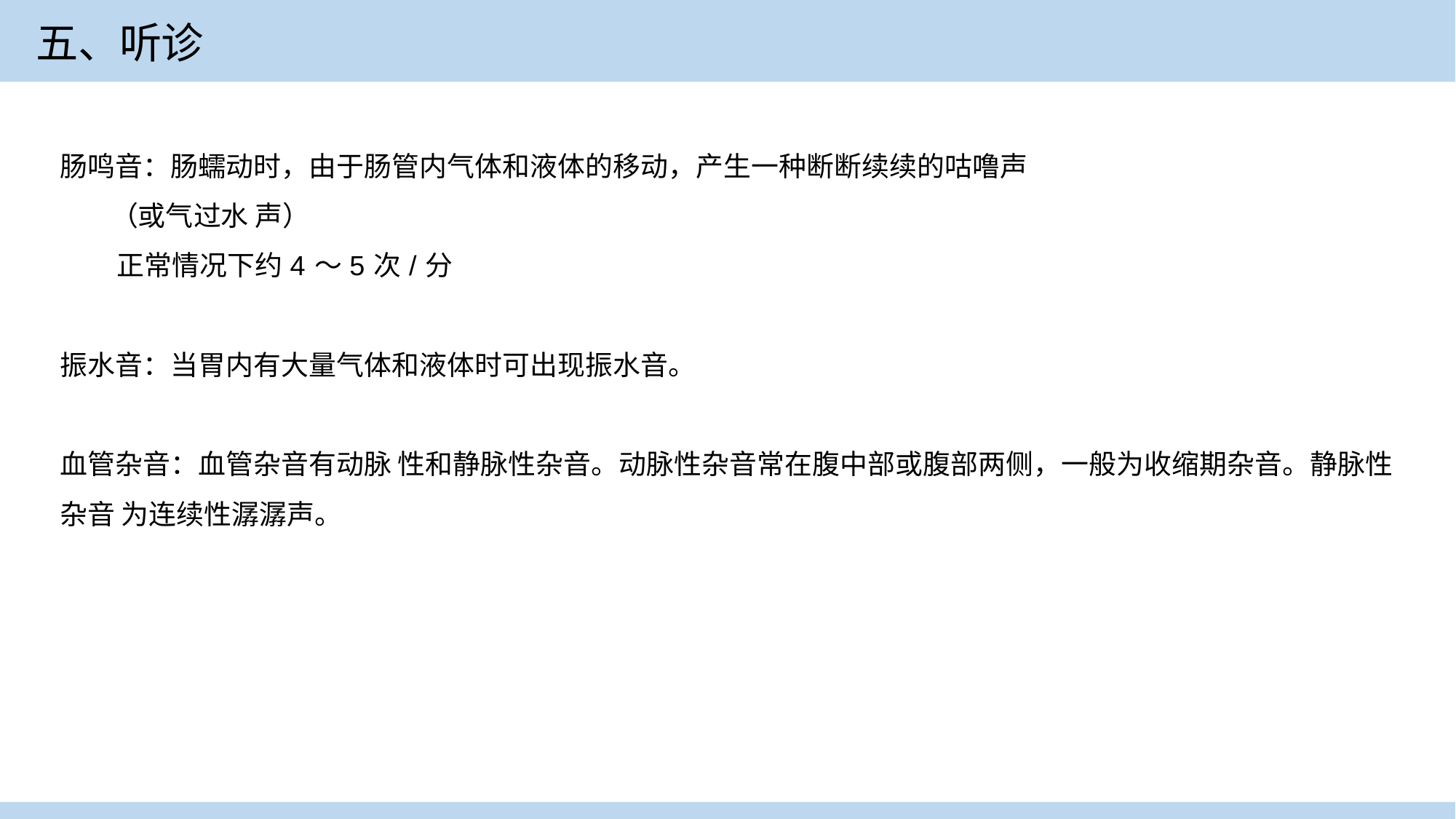

五、听诊
肠鸣音：肠蠕动时，由于肠管内气体和液体的移动，产生一种断断续续的咕噜声
        （或气过水 声）
         正常情况下约 4 ～ 5 次 / 分

振水音：当胃内有大量气体和液体时可出现振水音。

血管杂音：血管杂音有动脉 性和静脉性杂音。动脉性杂音常在腹中部或腹部两侧，一般为收缩期杂音。静脉性杂音 为连续性潺潺声。